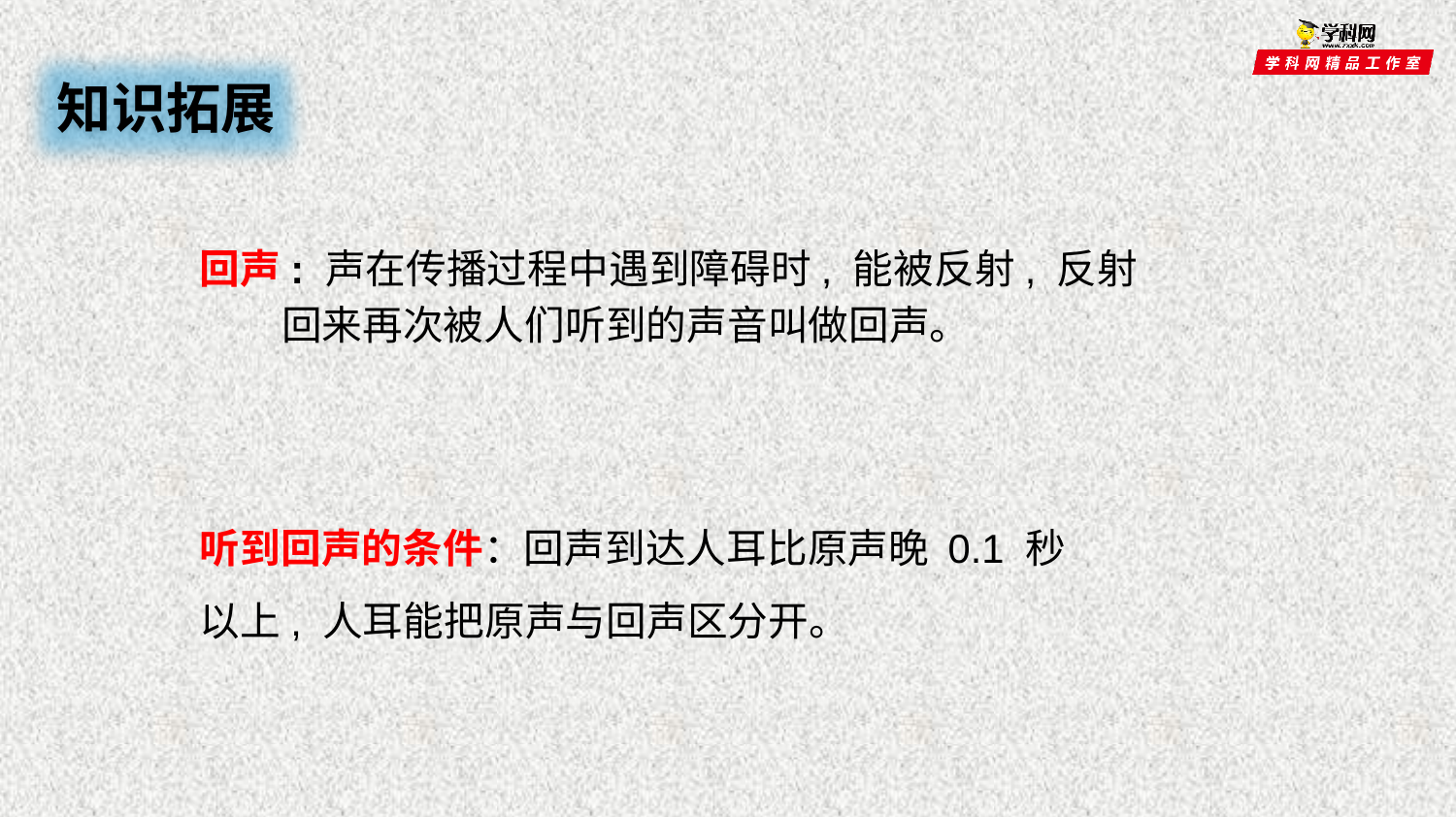

知识拓展
回声: 声在传播过程中遇到障碍时, 能被反射, 反射
        回来再次被人们听到的声音叫做回声。
听到回声的条件：回声到达人耳比原声晚 0.1 秒以上, 人耳能把原声与回声区分开。